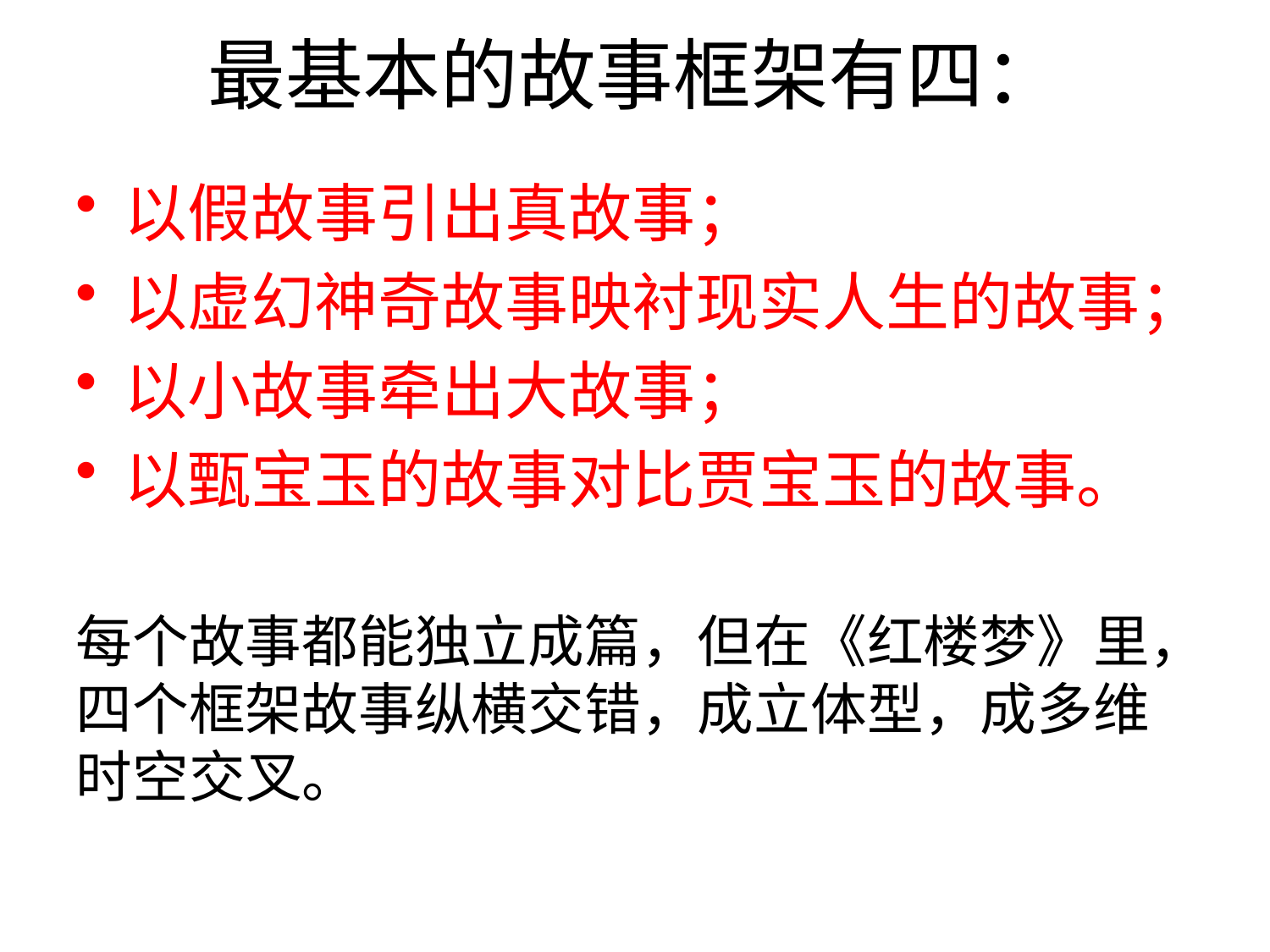

# 最基本的故事框架有四：
以假故事引出真故事；
以虚幻神奇故事映衬现实人生的故事；
以小故事牵出大故事；
以甄宝玉的故事对比贾宝玉的故事。

每个故事都能独立成篇，但在《红楼梦》里，四个框架故事纵横交错，成立体型，成多维时空交叉。